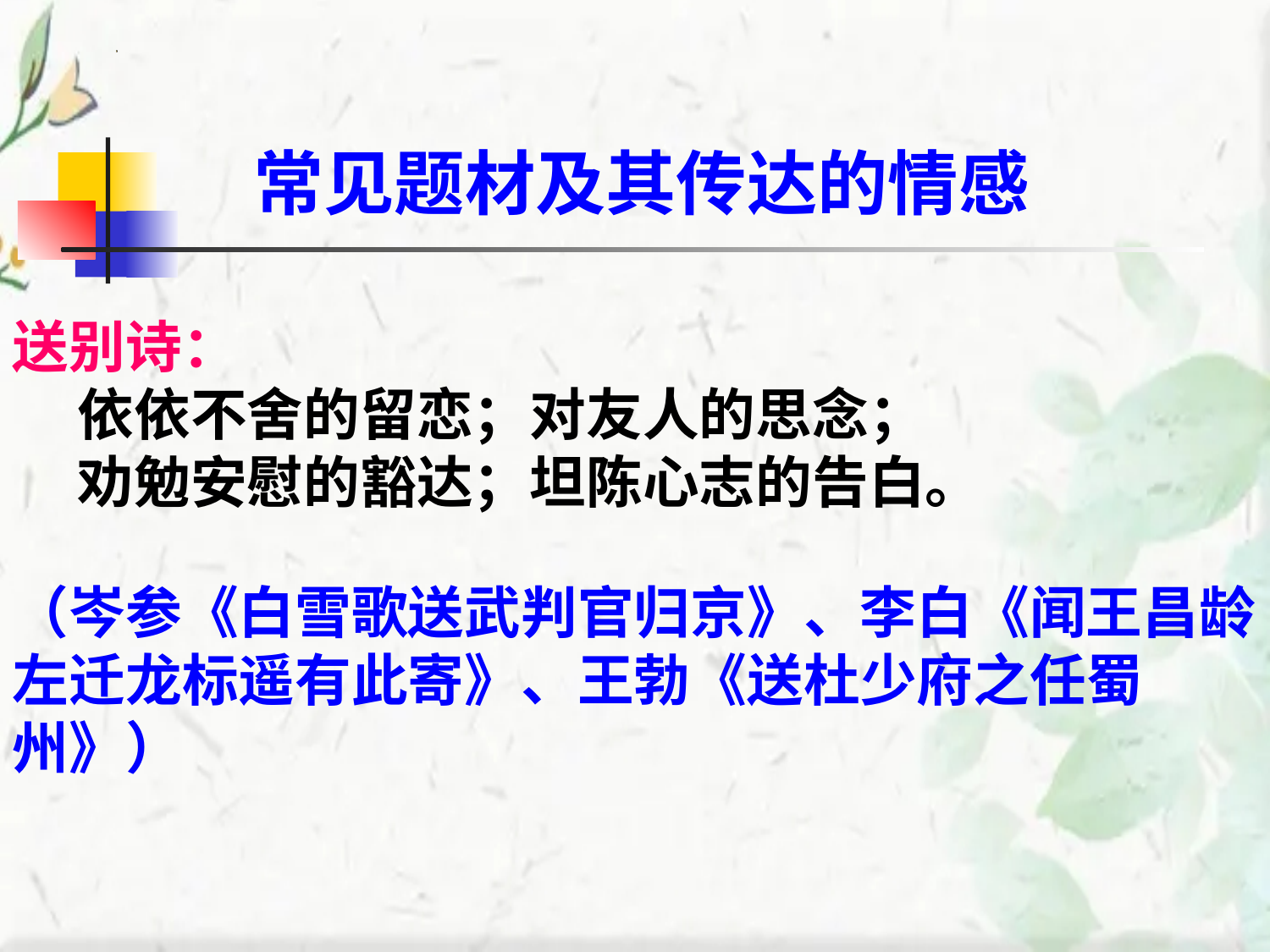

常见题材及其传达的情感
送别诗：
    依依不舍的留恋；对友人的思念；
    劝勉安慰的豁达；坦陈心志的告白。

（岑参《白雪歌送武判官归京》、李白《闻王昌龄左迁龙标遥有此寄》、王勃《送杜少府之任蜀州》）